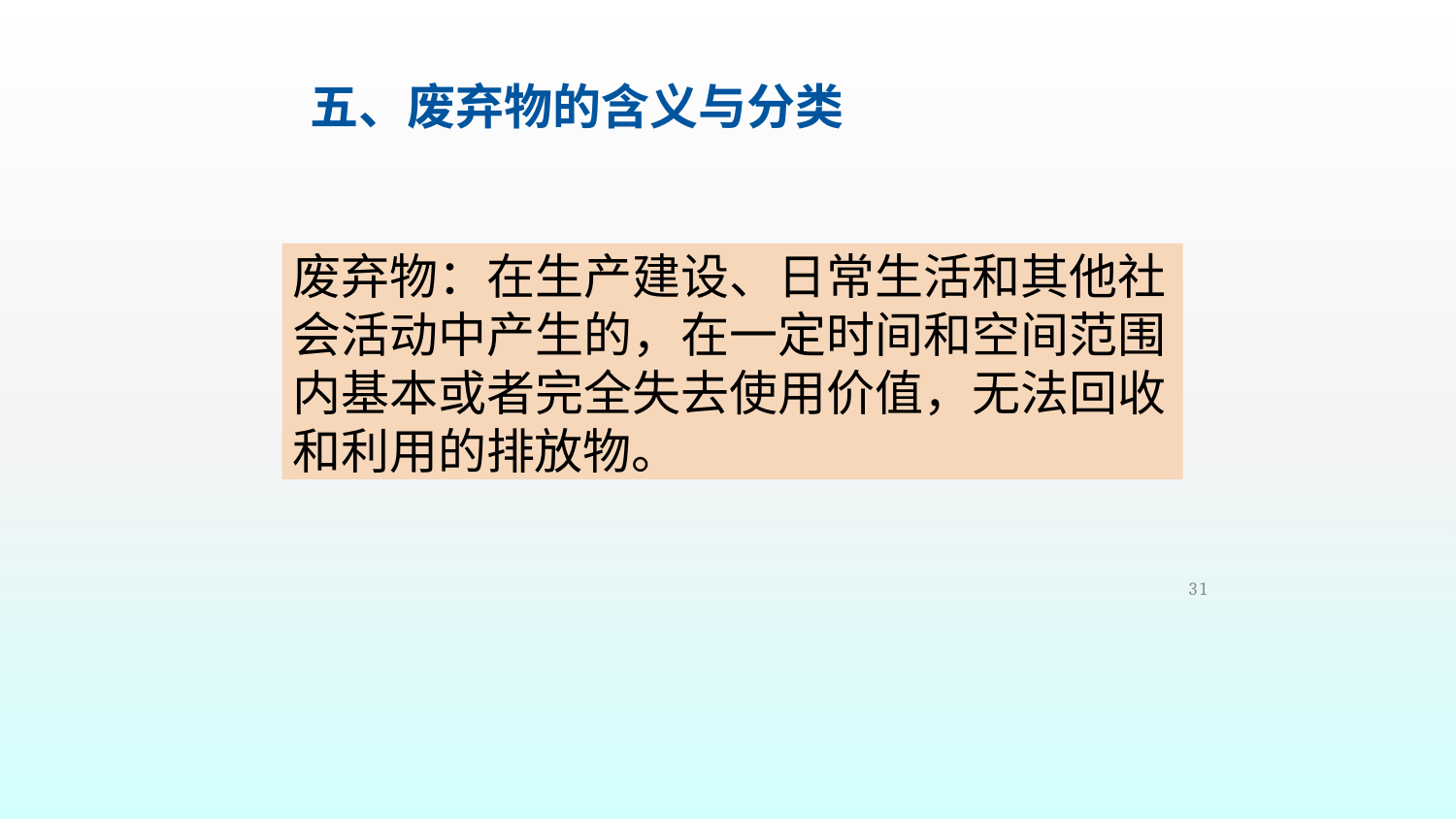

# 五、废弃物的含义与分类
废弃物：在生产建设、日常生活和其他社 会活动中产生的，在一定时间和空间范围 内基本或者完全失去使用价值，无法回收 和利用的排放物。
31